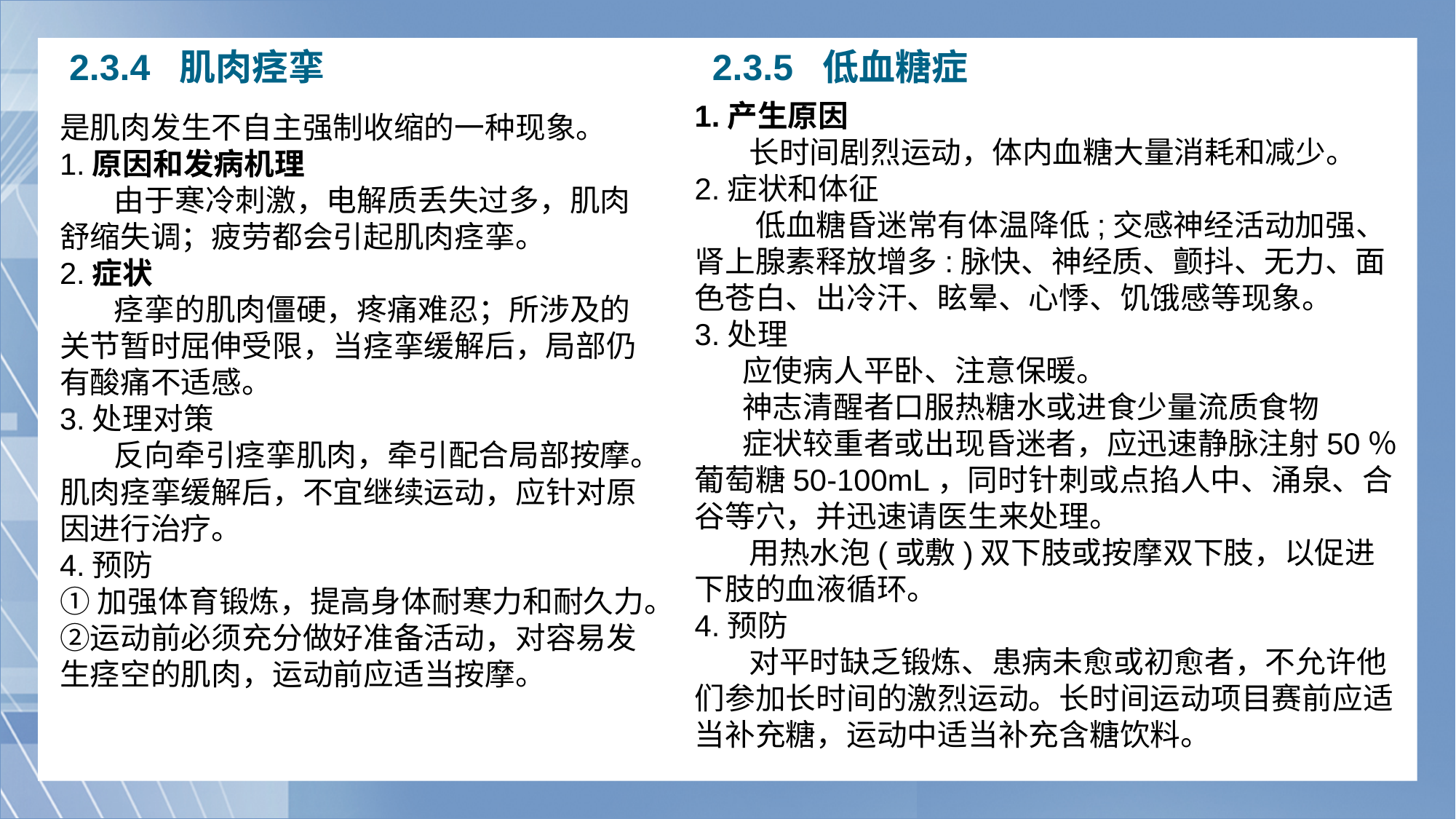

2.3.4  肌肉痉挛
2.3.5  低血糖症
1.产生原因
       长时间剧烈运动，体内血糖大量消耗和减少。2.症状和体征
        低血糖昏迷常有体温降低;交感神经活动加强、肾上腺素释放增多:脉快、神经质、颤抖、无力、面色苍白、出冷汗、眩晕、心悸、饥饿感等现象。3.处理
      应使病人平卧、注意保暖。
      神志清醒者口服热糖水或进食少量流质食物
      症状较重者或出现昏迷者，应迅速静脉注射50％葡萄糖50-100mL，同时针刺或点掐人中、涌泉、合谷等穴，并迅速请医生来处理。
       用热水泡(或敷)双下肢或按摩双下肢，以促进下肢的血液循环。4.预防
       对平时缺乏锻炼、患病未愈或初愈者，不允许他们参加长时间的激烈运动。长时间运动项目赛前应适当补充糖，运动中适当补充含糖饮料。
是肌肉发生不自主强制收缩的一种现象。1.原因和发病机理
       由于寒冷刺激，电解质丢失过多，肌肉舒缩失调；疲劳都会引起肌肉痉挛。2.症状
       痉挛的肌肉僵硬，疼痛难忍；所涉及的关节暂时屈伸受限，当痉挛缓解后，局部仍有酸痛不适感。3.处理对策
       反向牵引痉挛肌肉，牵引配合局部按摩。肌肉痉挛缓解后，不宜继续运动，应针对原因进行治疗。4.预防①加强体育锻炼，提高身体耐寒力和耐久力。②运动前必须充分做好准备活动，对容易发生痉空的肌肉，运动前应适当按摩。